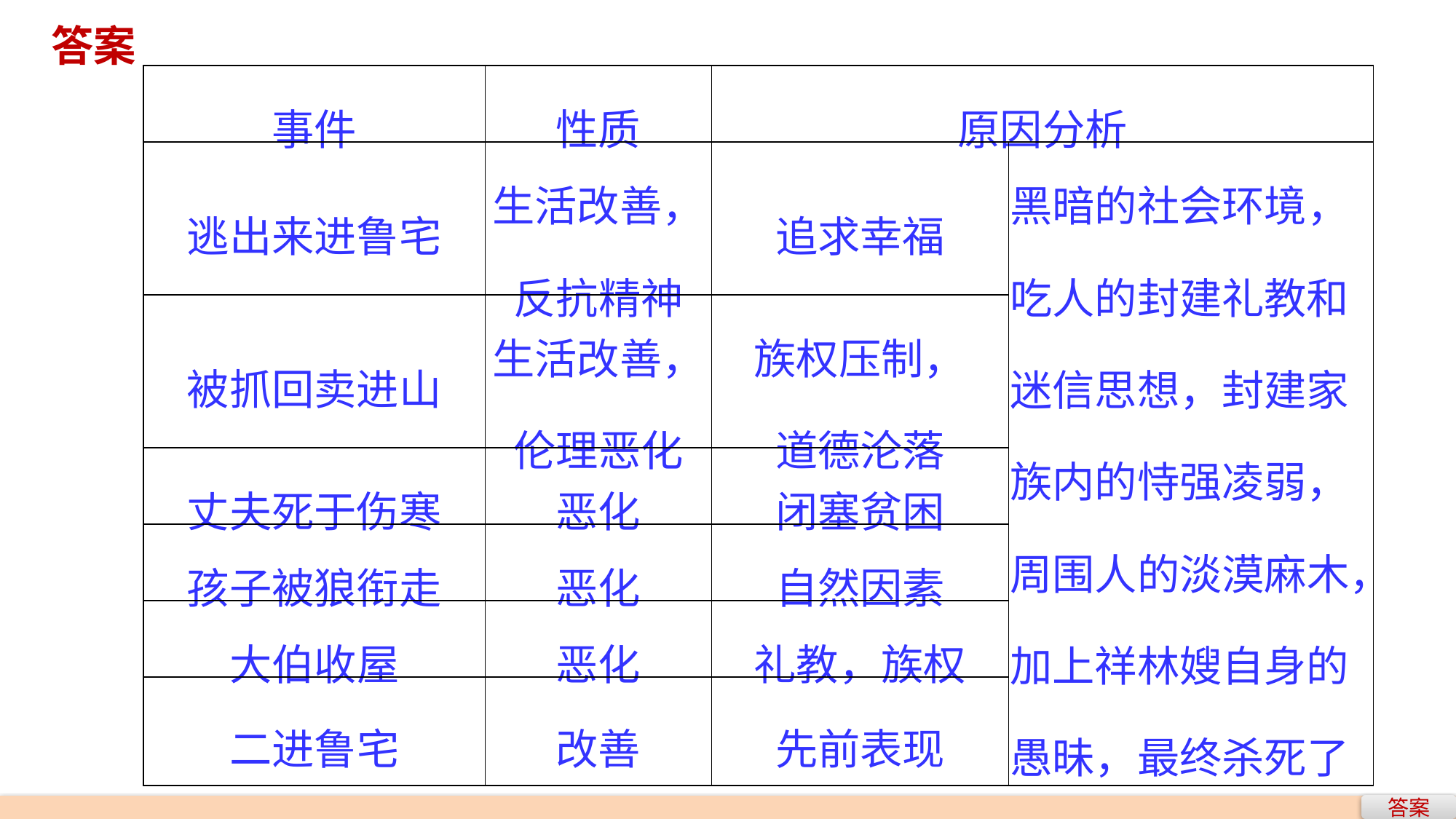

答案
| 事件 | 性质 | 原因分析 |  |
| --- | --- | --- | --- |
| 逃出来进鲁宅 | 生活改善， 反抗精神 | 追求幸福 | 黑暗的社会环境，吃人的封建礼教和迷信思想，封建家族内的恃强凌弱，周围人的淡漠麻木，加上祥林嫂自身的愚昧，最终杀死了祥林嫂。 |
| 被抓回卖进山 | 生活改善， 伦理恶化 | 族权压制， 道德沦落 |  |
| 丈夫死于伤寒 | 恶化 | 闭塞贫困 |  |
| 孩子被狼衔走 | 恶化 | 自然因素 |  |
| 大伯收屋 | 恶化 | 礼教，族权 |  |
| 二进鲁宅 | 改善 | 先前表现 |  |
答案